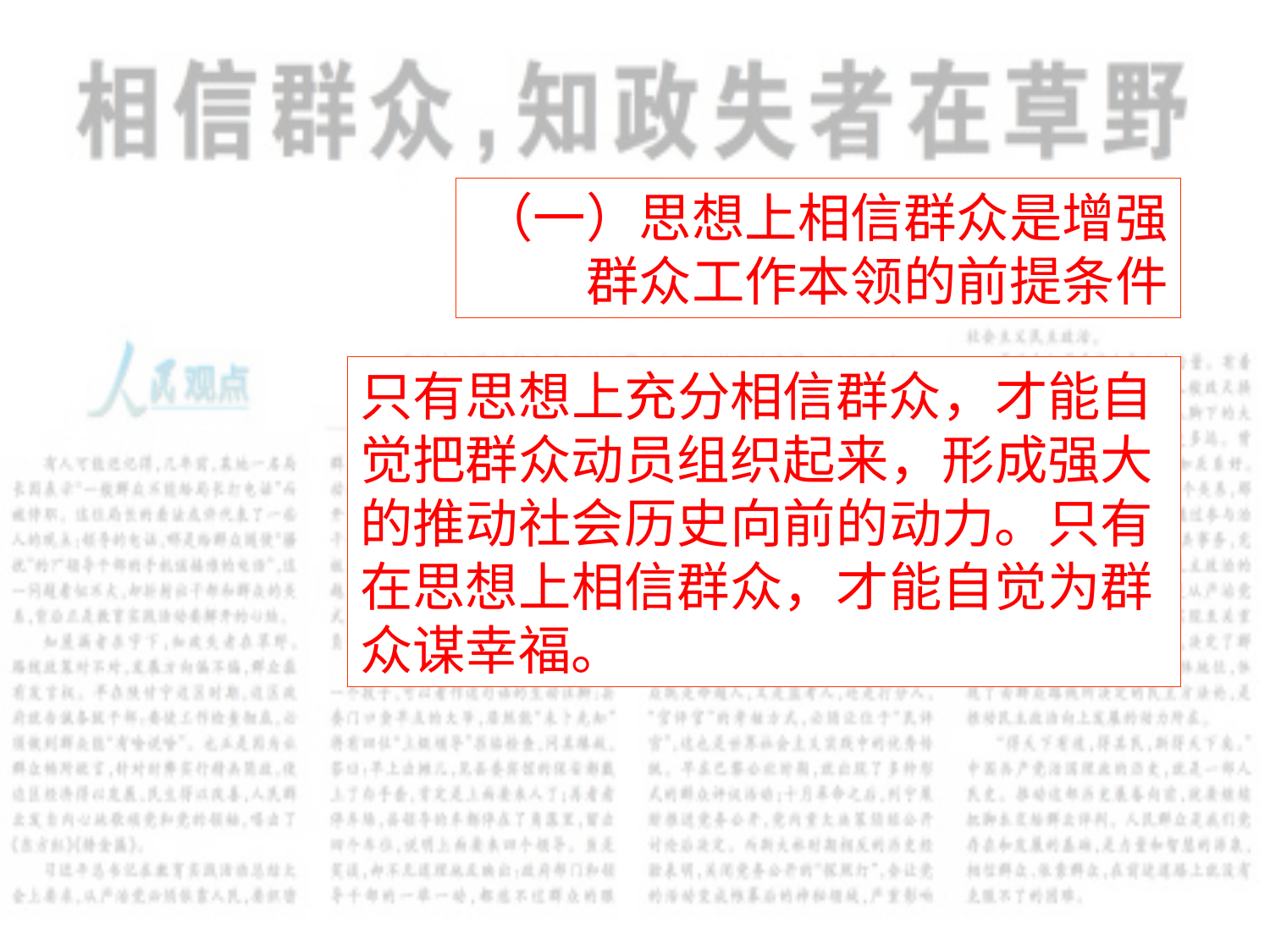

（一）思想上相信群众是增强
群众工作本领的前提条件
只有思想上充分相信群众，才能自觉把群众动员组织起来，形成强大的推动社会历史向前的动力。只有在思想上相信群众，才能自觉为群众谋幸福。